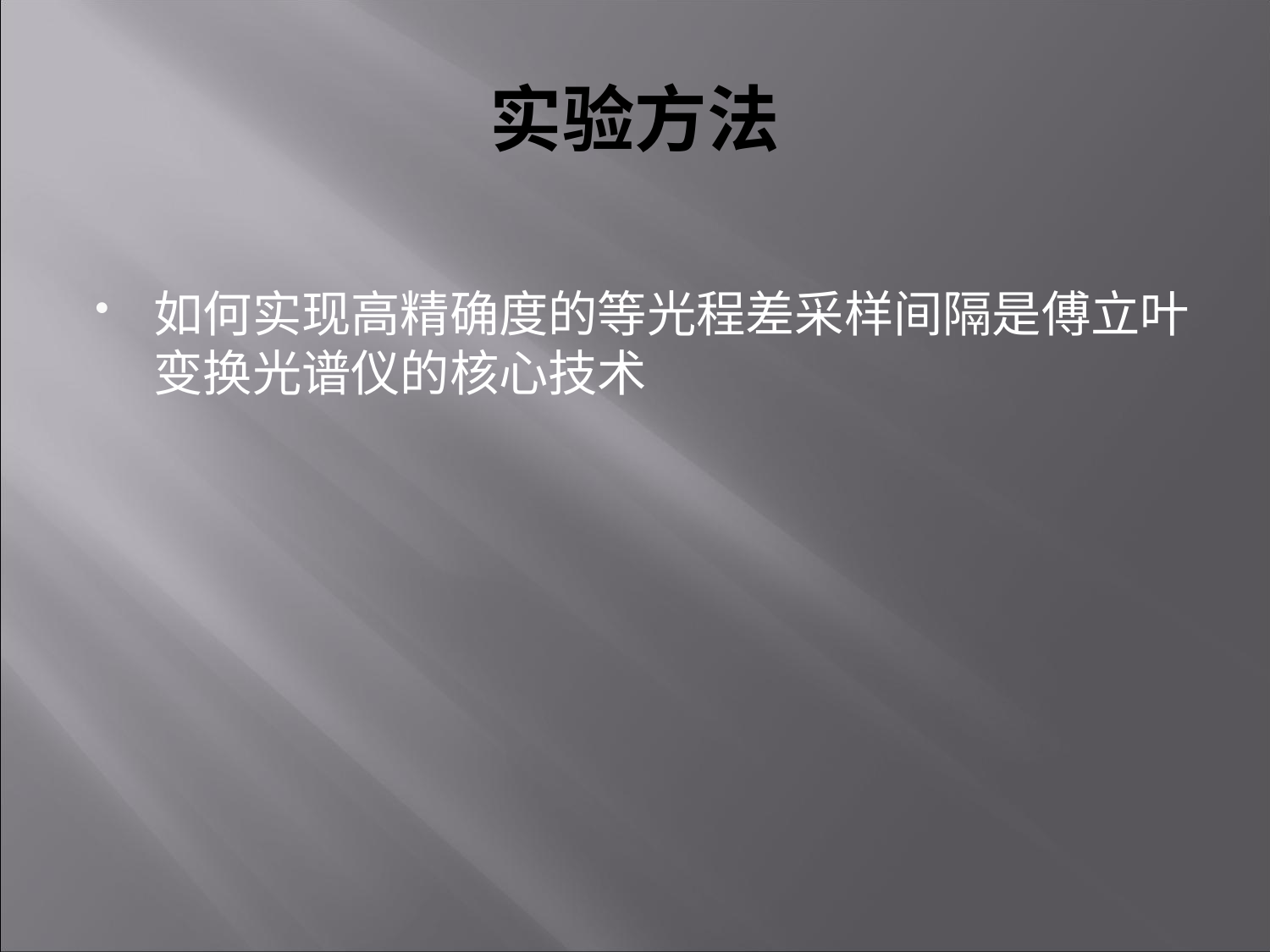

# 实验方法
如何实现高精确度的等光程差采样间隔是傅立叶变换光谱仪的核心技术